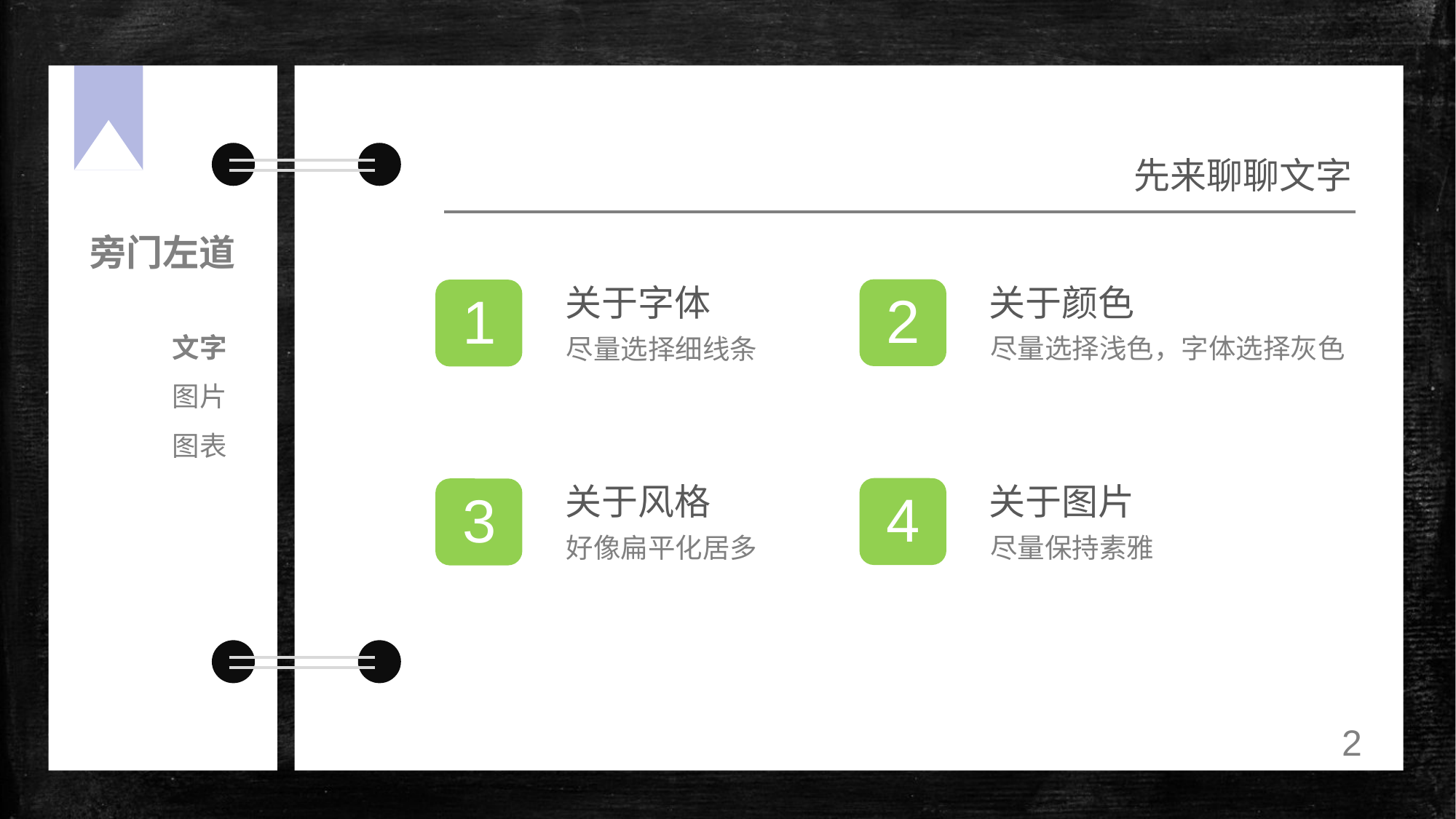

先来聊聊文字
旁门左道

关于颜色

关于字体
2
1
文字
图片
图表
尽量选择浅色，字体选择灰色
尽量选择细线条

关于图片

关于风格
4
3
尽量保持素雅
好像扁平化居多

2